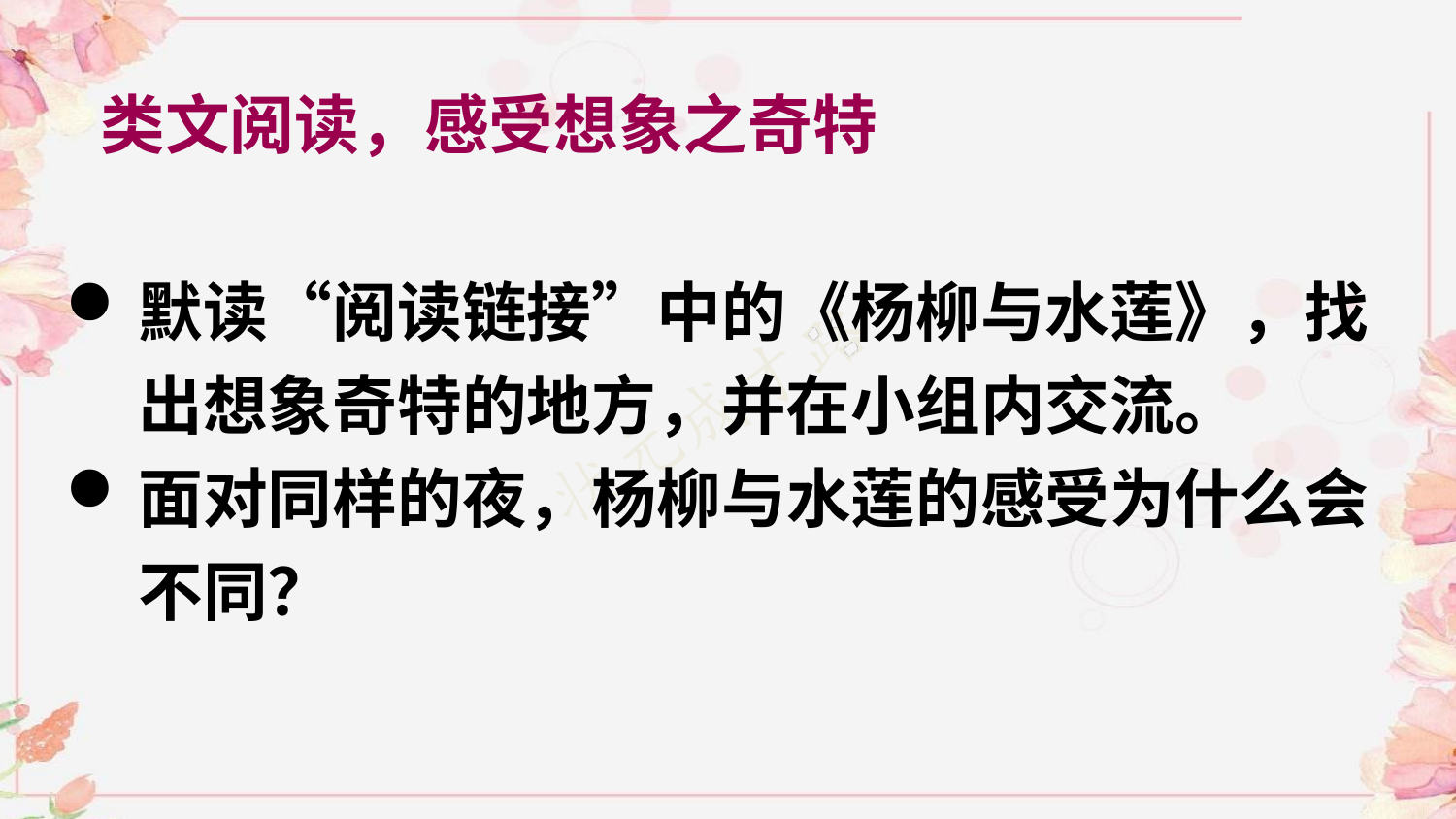

类文阅读，感受想象之奇特
默读“阅读链接”中的《杨柳与水莲》，找出想象奇特的地方，并在小组内交流。
面对同样的夜，杨柳与水莲的感受为什么会不同？